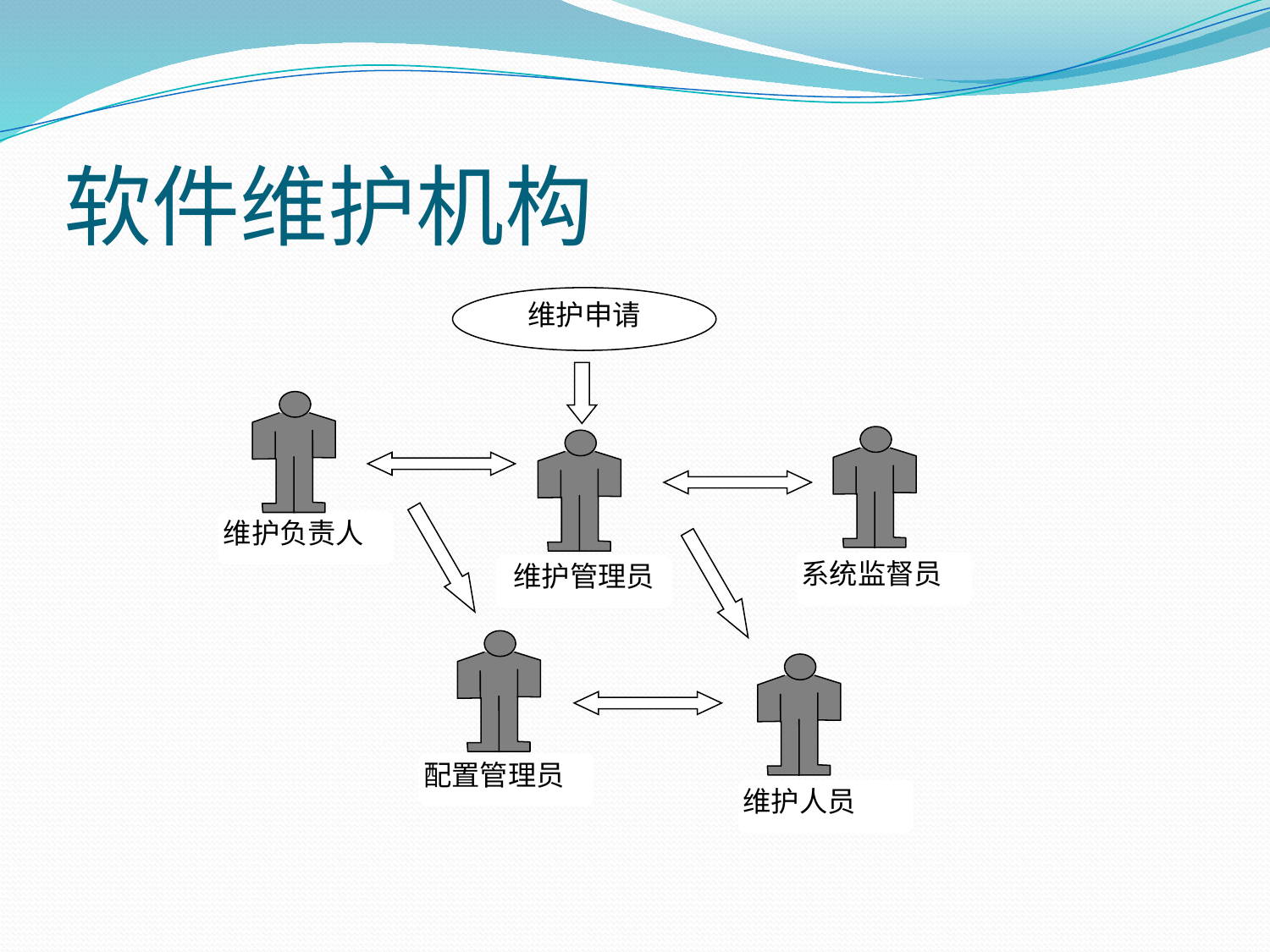

# 软件维护机构
维护申请

维护负责人

系统监督员

维护管理员

配置管理员

维护人员